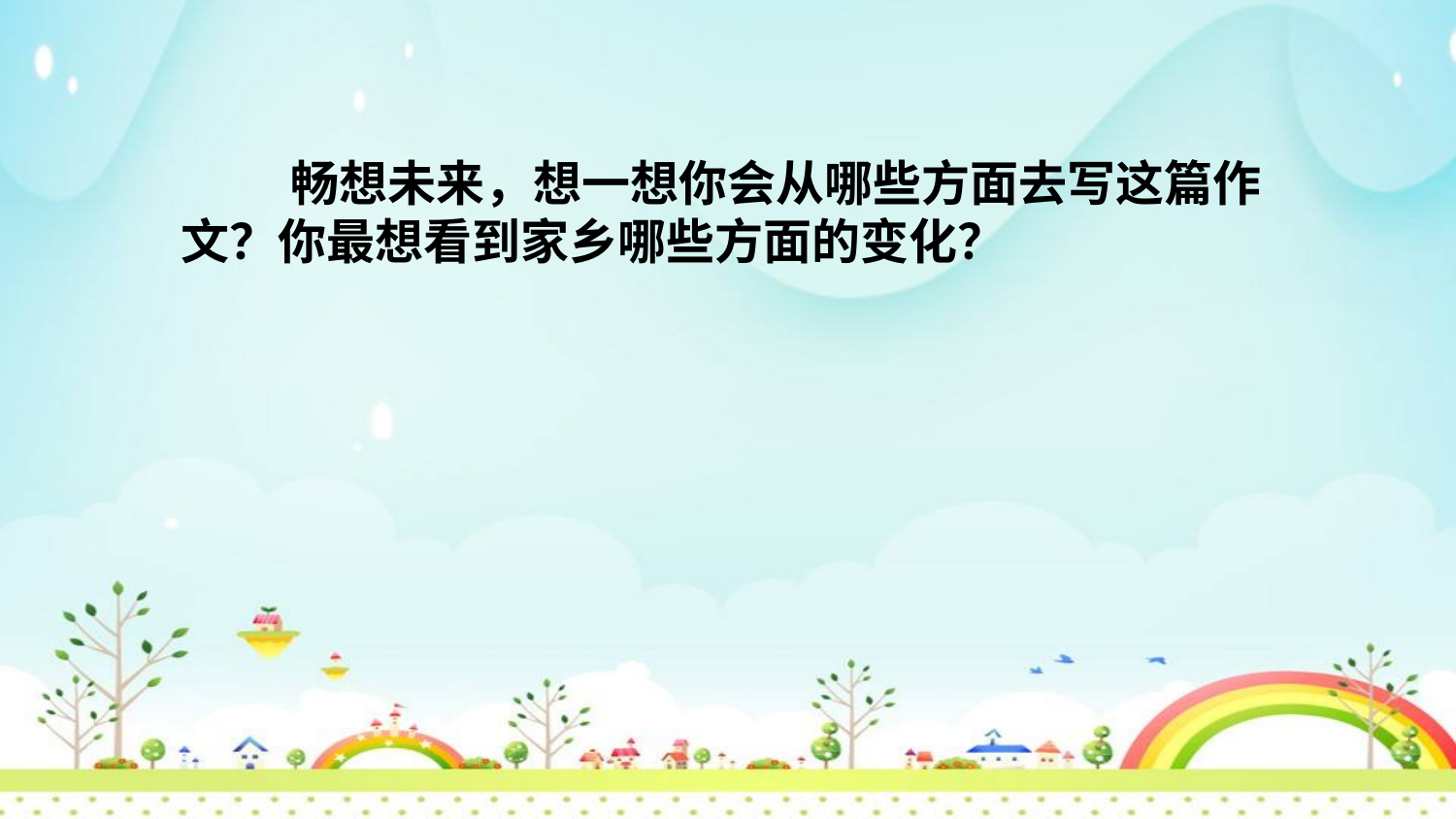

畅想未来，想一想你会从哪些方面去写这篇作文？你最想看到家乡哪些方面的变化？